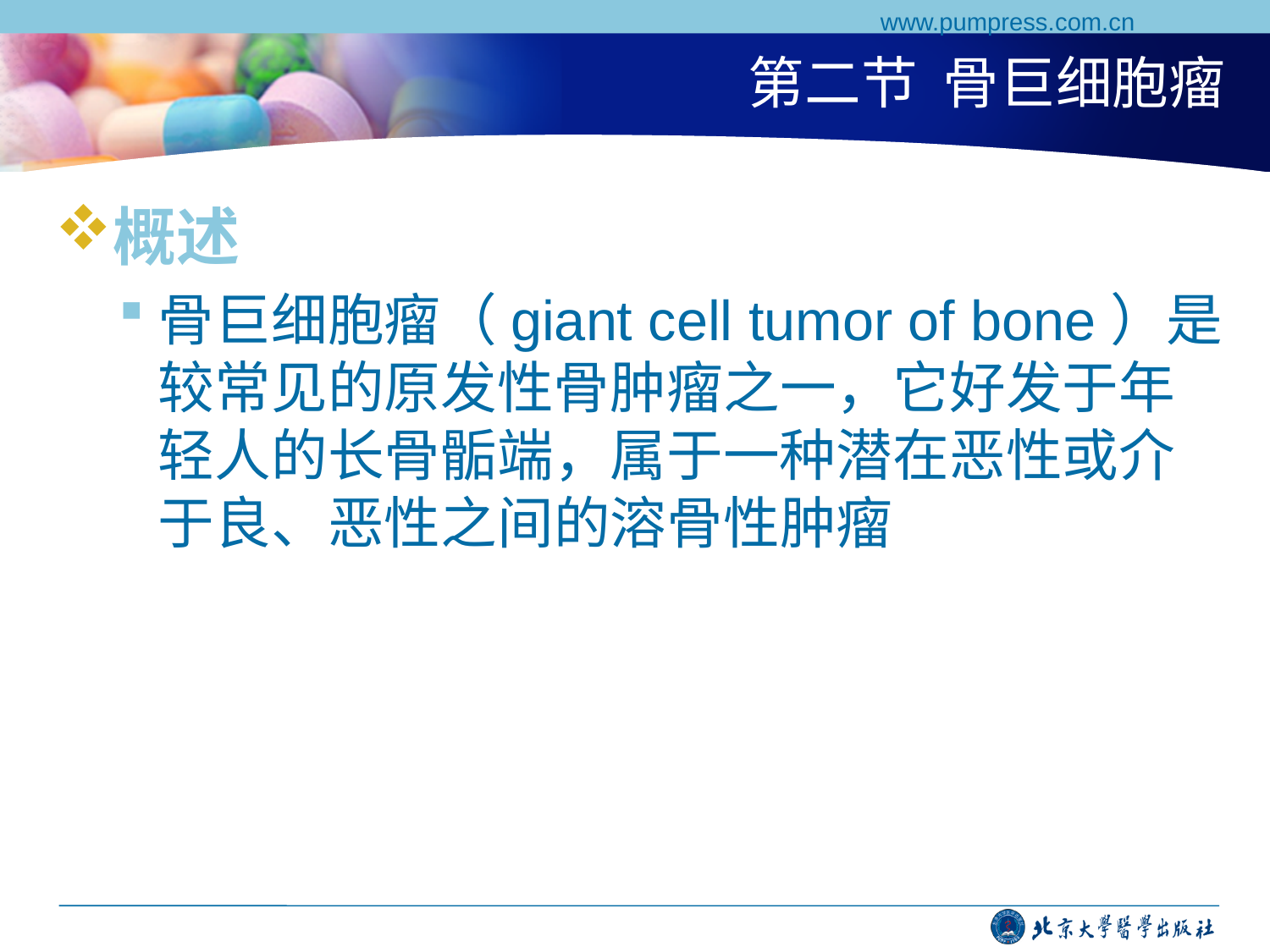

www.pumpress.com.cn
# 第二节  骨巨细胞瘤
概述
骨巨细胞瘤（giant cell tumor of bone）是较常见的原发性骨肿瘤之一，它好发于年轻人的长骨骺端，属于一种潜在恶性或介于良、恶性之间的溶骨性肿瘤